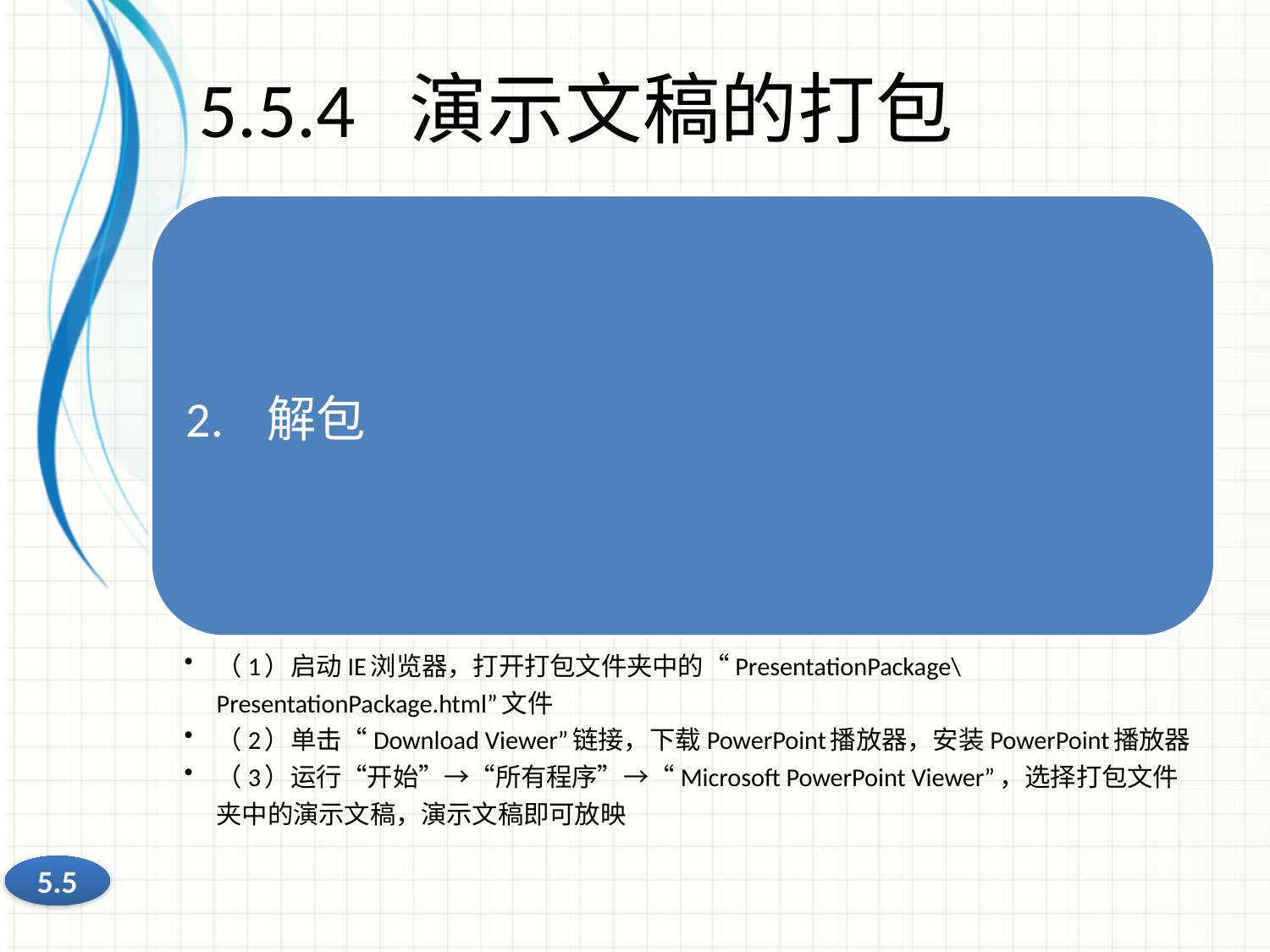

# 5.5.4  演示文稿的打包
2.   解包
（1）启动IE浏览器，打开打包文件夹中的“PresentationPackage\ PresentationPackage.html”文件
（2）单击“Download Viewer”链接，下载PowerPoint播放器，安装PowerPoint播放器
（3）运行“开始”→“所有程序”→“Microsoft PowerPoint Viewer”，选择打包文件夹中的演示文稿，演示文稿即可放映